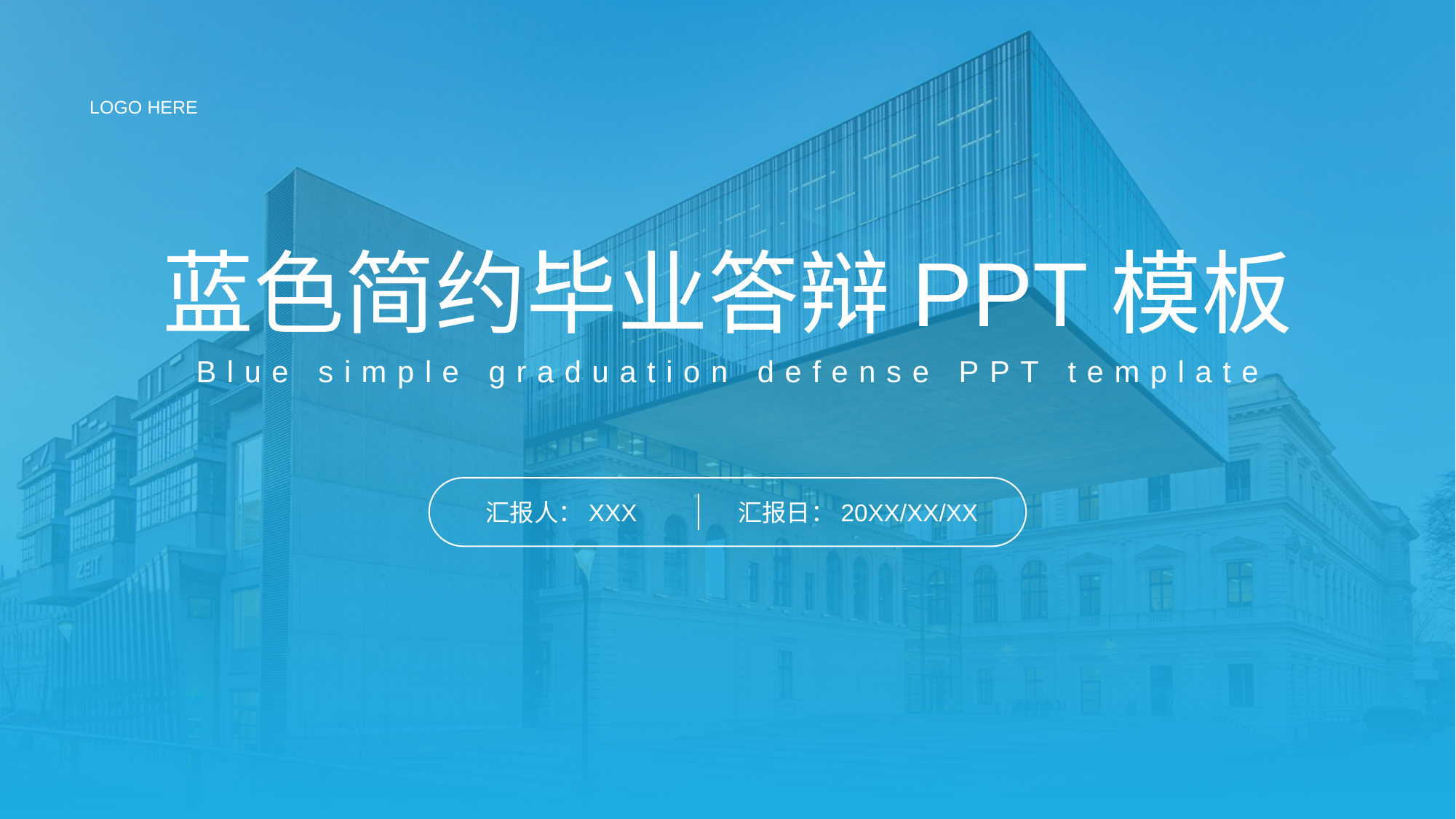

LOGO HERE
# 蓝色简约毕业答辩PPT模板
Blue simple graduation defense PPT template
汇报人：XXX
汇报日：20XX/XX/XX